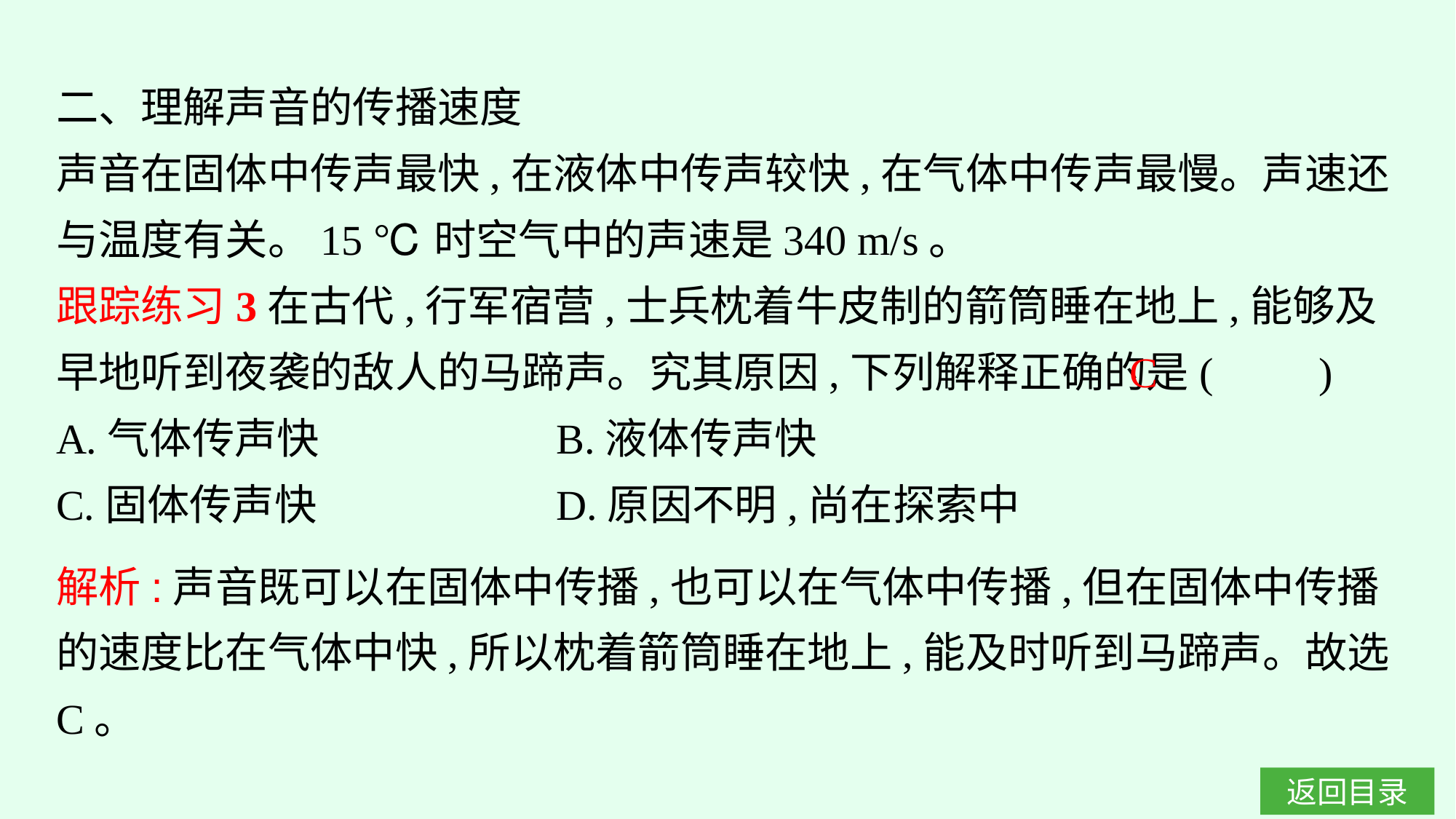

二、理解声音的传播速度
声音在固体中传声最快,在液体中传声较快,在气体中传声最慢。声速还与温度有关。15 ℃时空气中的声速是340 m/s。
跟踪练习3在古代,行军宿营,士兵枕着牛皮制的箭筒睡在地上,能够及早地听到夜袭的敌人的马蹄声。究其原因,下列解释正确的是(　　)
A.气体传声快		B.液体传声快
C.固体传声快		D.原因不明,尚在探索中
C
解析:声音既可以在固体中传播,也可以在气体中传播,但在固体中传播的速度比在气体中快,所以枕着箭筒睡在地上,能及时听到马蹄声。故选C。